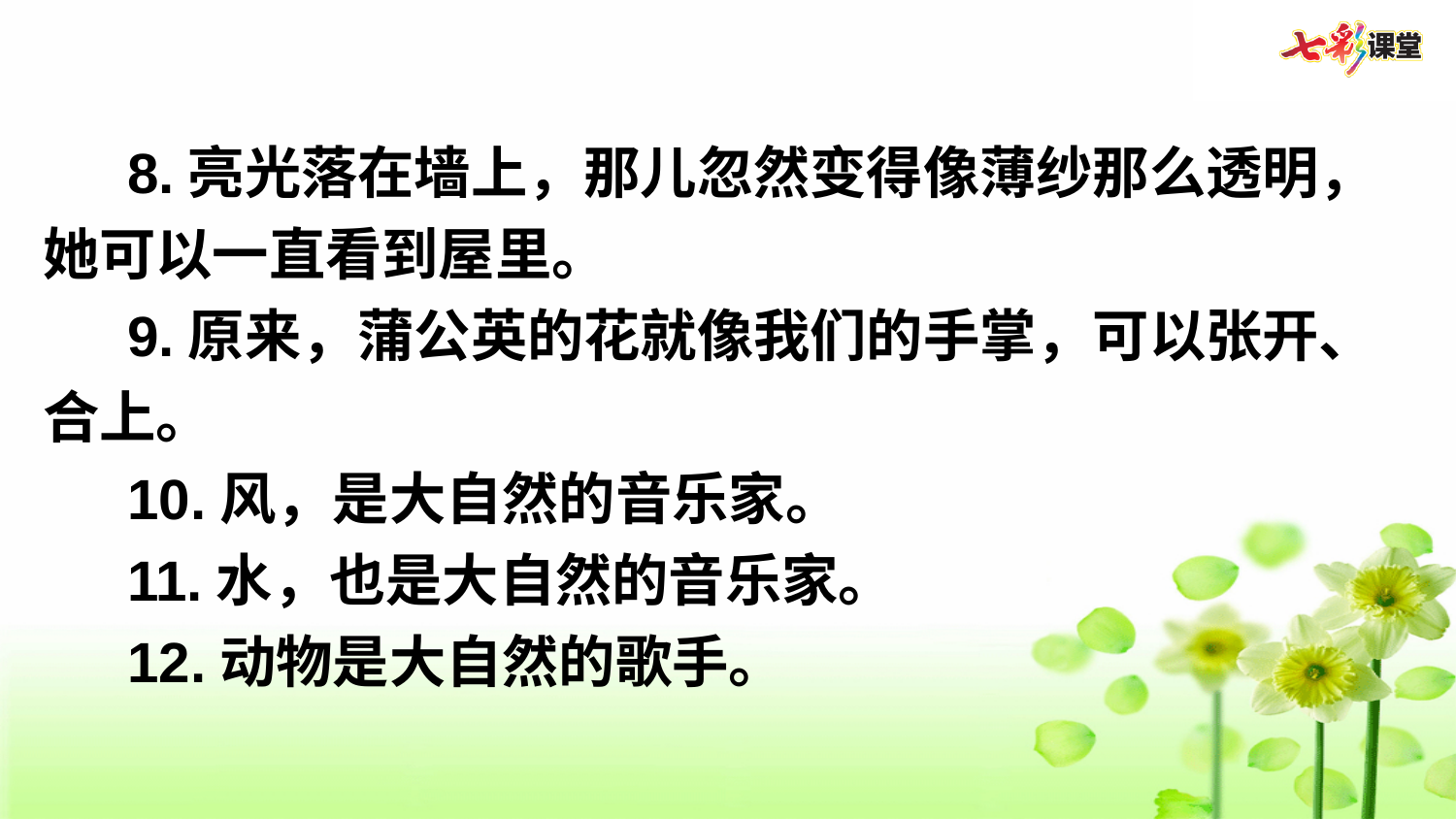

8.亮光落在墙上，那儿忽然变得像薄纱那么透明，她可以一直看到屋里。
9.原来，蒲公英的花就像我们的手掌，可以张开、合上。
10.风，是大自然的音乐家。
11.水，也是大自然的音乐家。
12.动物是大自然的歌手。